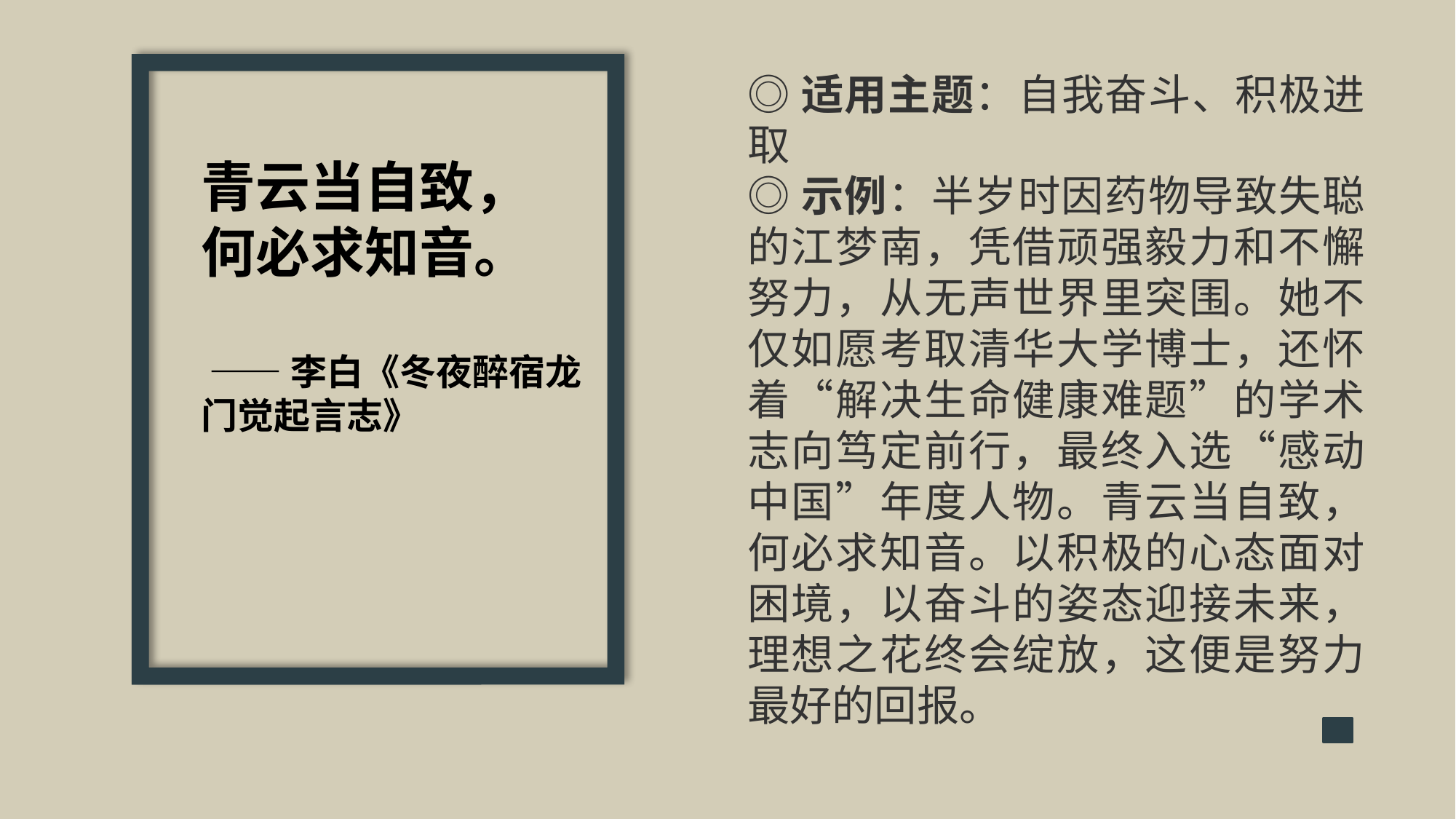

◎适用主题：自我奋斗、积极进取
◎示例：半岁时因药物导致失聪的江梦南，凭借顽强毅力和不懈努力，从无声世界里突围。她不仅如愿考取清华大学博士，还怀着“解决生命健康难题”的学术志向笃定前行，最终入选“感动中国”年度人物。青云当自致，何必求知音。以积极的心态面对困境，以奋斗的姿态迎接未来，理想之花终会绽放，这便是努力最好的回报。
青云当自致，
何必求知音。

 ——李白《冬夜醉宿龙门觉起言志》